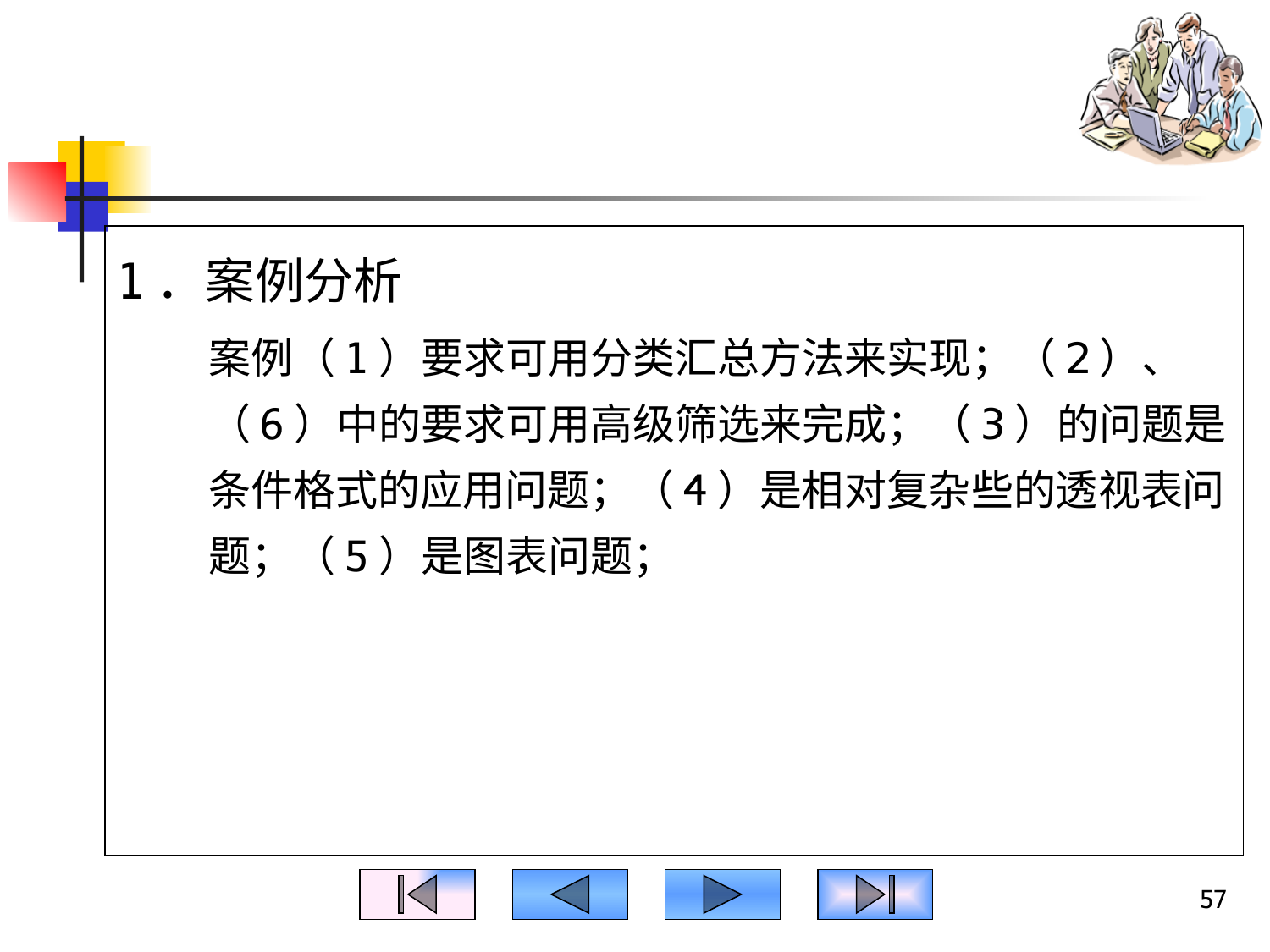

#
1．案例分析
案例（1）要求可用分类汇总方法来实现；（2）、（6）中的要求可用高级筛选来完成；（3）的问题是条件格式的应用问题；（4）是相对复杂些的透视表问题；（5）是图表问题；
57